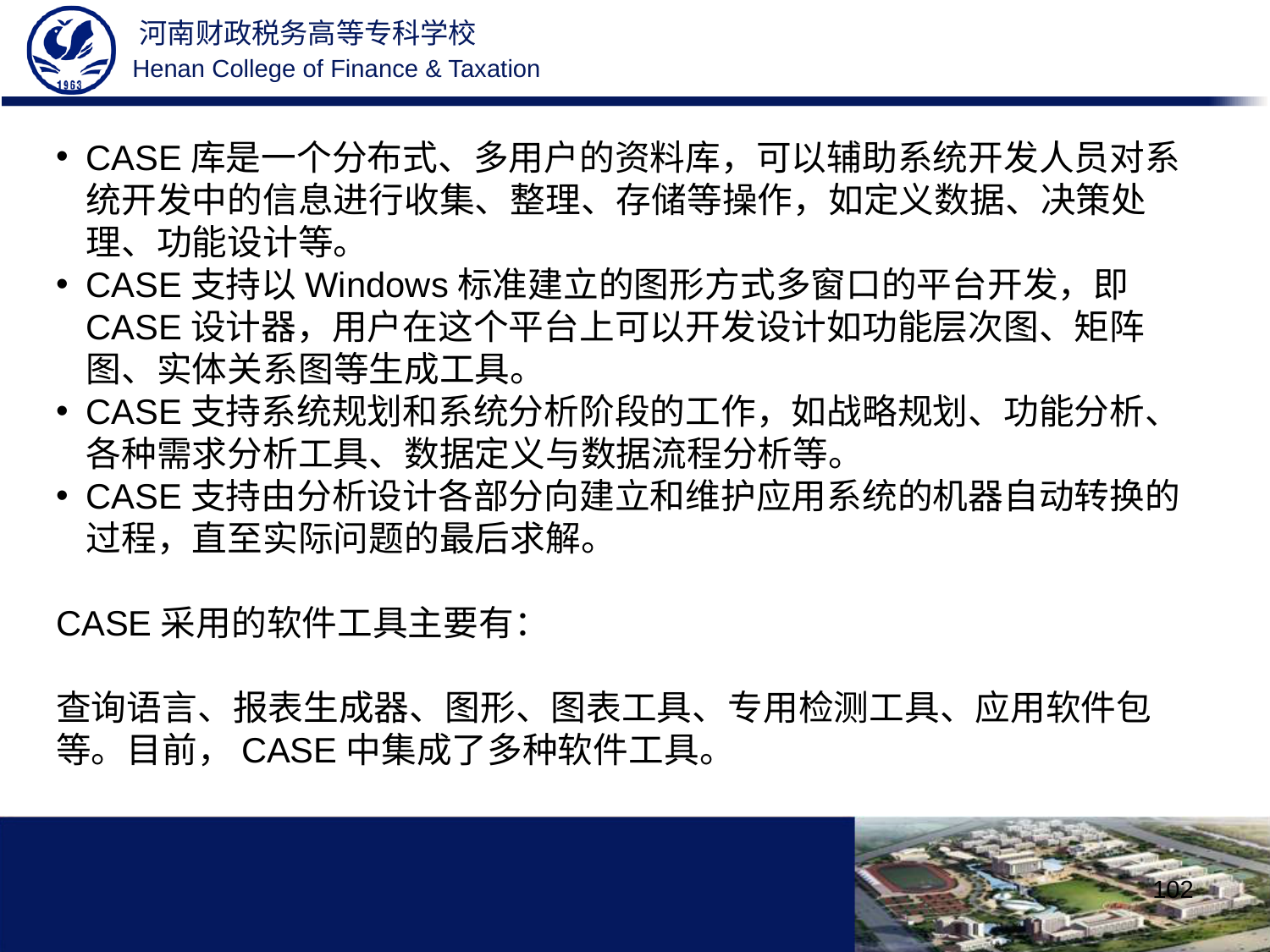

CASE库是一个分布式、多用户的资料库，可以辅助系统开发人员对系统开发中的信息进行收集、整理、存储等操作，如定义数据、决策处理、功能设计等。
CASE支持以Windows标准建立的图形方式多窗口的平台开发，即CASE设计器，用户在这个平台上可以开发设计如功能层次图、矩阵图、实体关系图等生成工具。
CASE支持系统规划和系统分析阶段的工作，如战略规划、功能分析、各种需求分析工具、数据定义与数据流程分析等。
CASE支持由分析设计各部分向建立和维护应用系统的机器自动转换的过程，直至实际问题的最后求解。

CASE采用的软件工具主要有：

查询语言、报表生成器、图形、图表工具、专用检测工具、应用软件包等。目前，CASE中集成了多种软件工具。

102